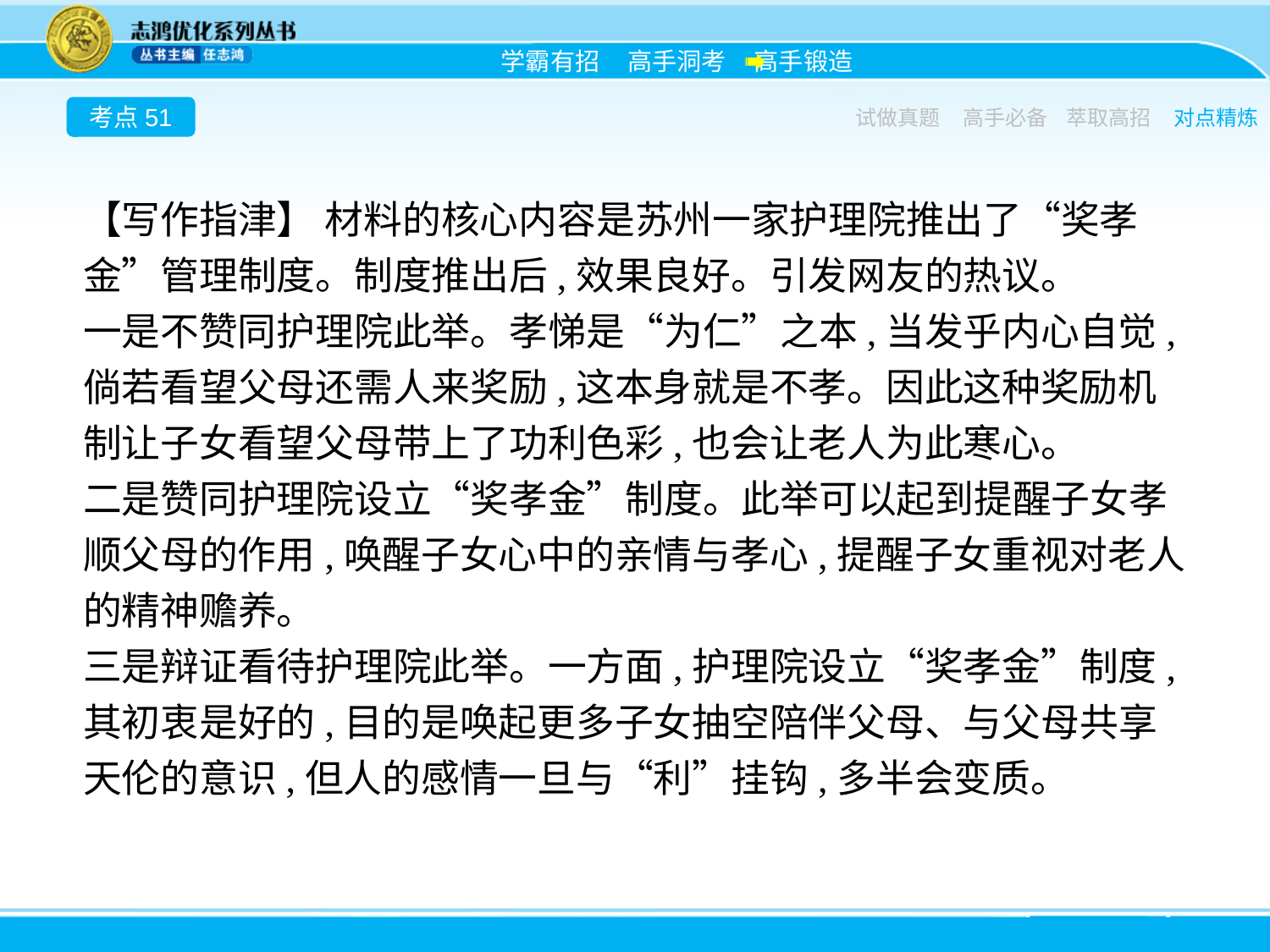

考点51
试做真题
高手必备
萃取高招
对点精炼
【写作指津】 材料的核心内容是苏州一家护理院推出了“奖孝金”管理制度。制度推出后,效果良好。引发网友的热议。
一是不赞同护理院此举。孝悌是“为仁”之本,当发乎内心自觉,倘若看望父母还需人来奖励,这本身就是不孝。因此这种奖励机制让子女看望父母带上了功利色彩,也会让老人为此寒心。
二是赞同护理院设立“奖孝金”制度。此举可以起到提醒子女孝顺父母的作用,唤醒子女心中的亲情与孝心,提醒子女重视对老人的精神赡养。
三是辩证看待护理院此举。一方面,护理院设立“奖孝金”制度,其初衷是好的,目的是唤起更多子女抽空陪伴父母、与父母共享天伦的意识,但人的感情一旦与“利”挂钩,多半会变质。